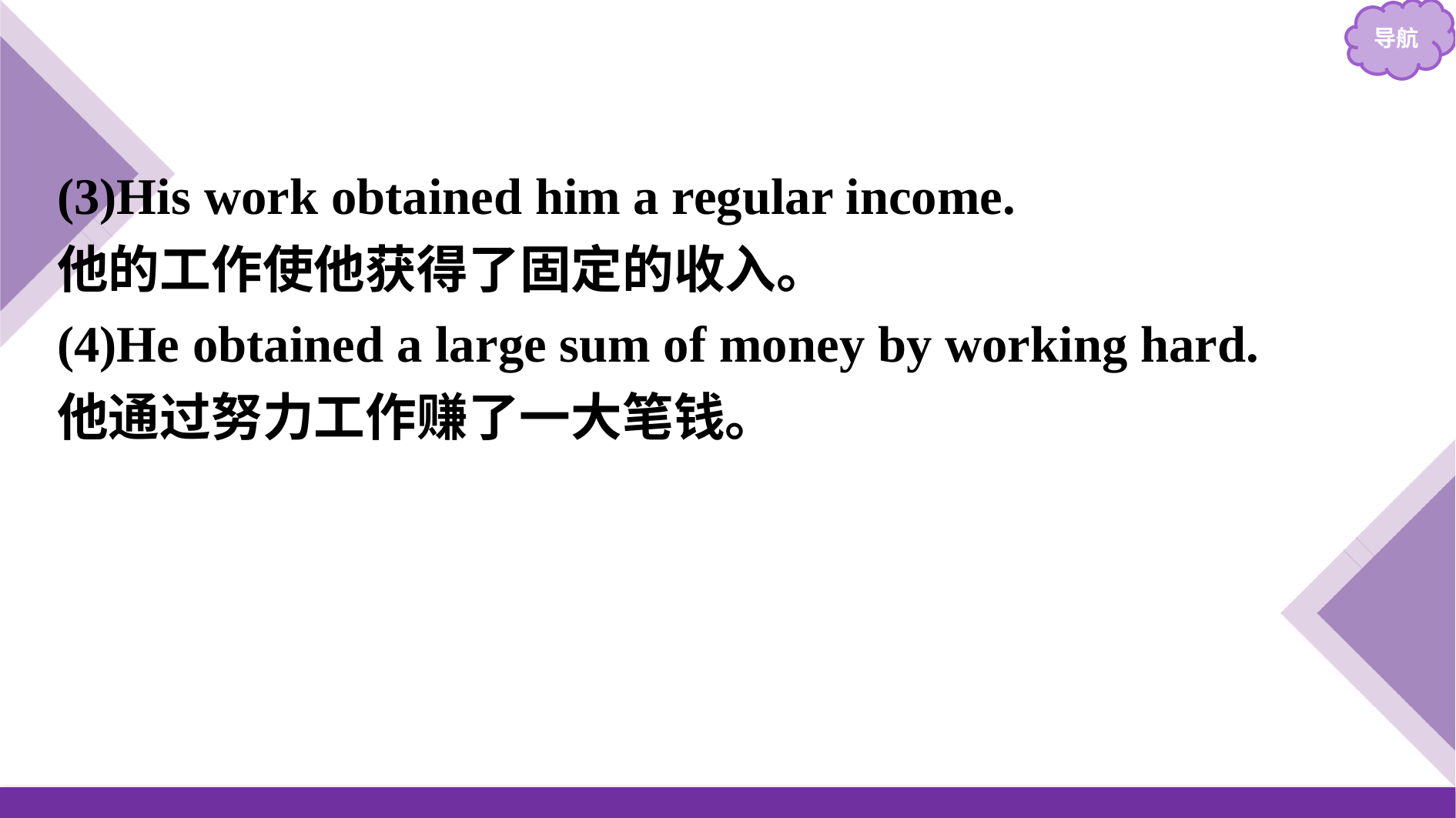

(3)His work obtained him a regular income.
他的工作使他获得了固定的收入。
(4)He obtained a large sum of money by working hard.
他通过努力工作赚了一大笔钱。